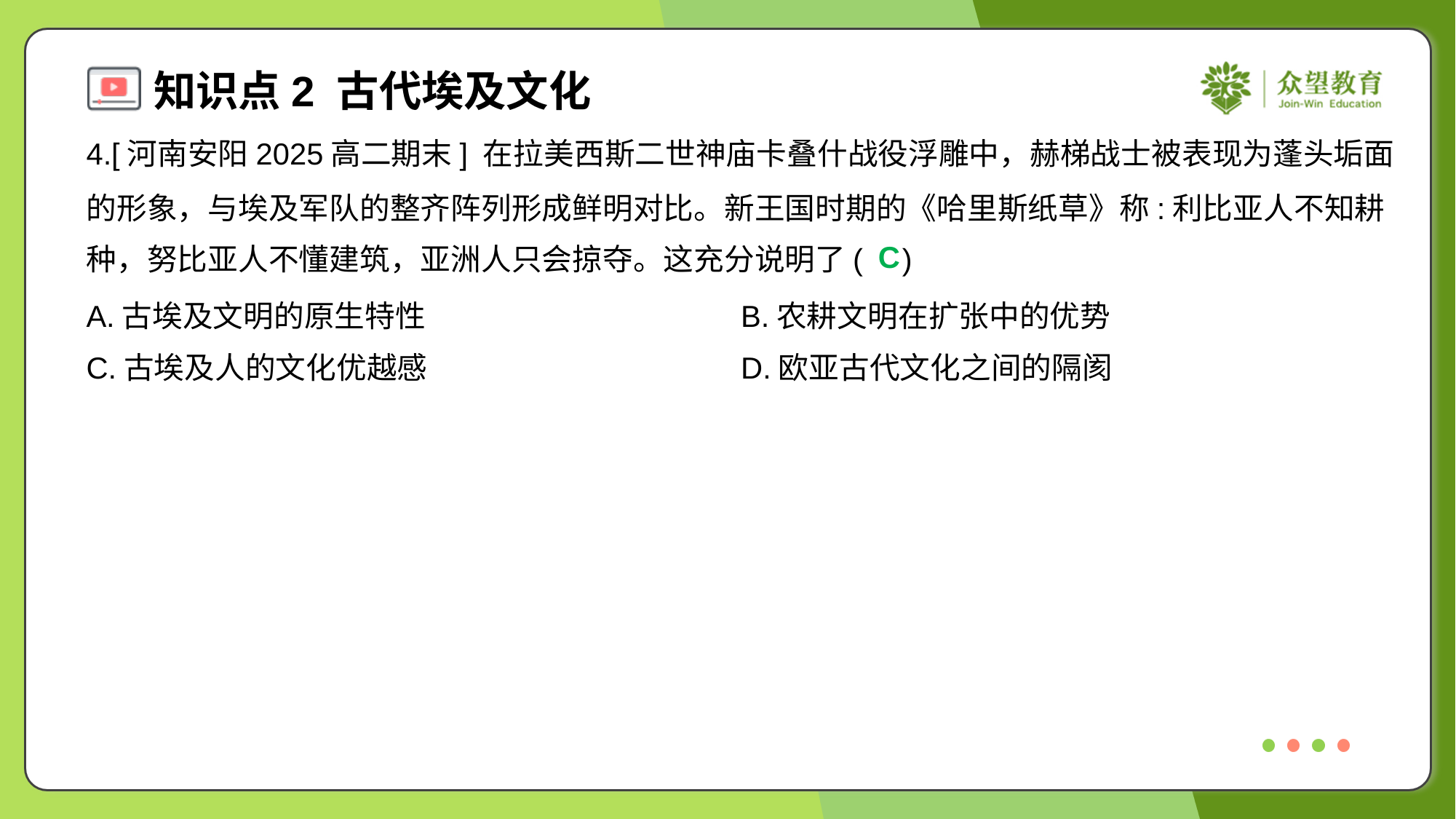

4.[河南安阳2025高二期末] 在拉美西斯二世神庙卡叠什战役浮雕中，赫梯战士被表现为蓬头垢面
的形象，与埃及军队的整齐阵列形成鲜明对比。新王国时期的《哈里斯纸草》称:利比亚人不知耕
种，努比亚人不懂建筑，亚洲人只会掠夺。这充分说明了(     )
C
A.古埃及文明的原生特性	B.农耕文明在扩张中的优势
C.古埃及人的文化优越感	D.欧亚古代文化之间的隔阂